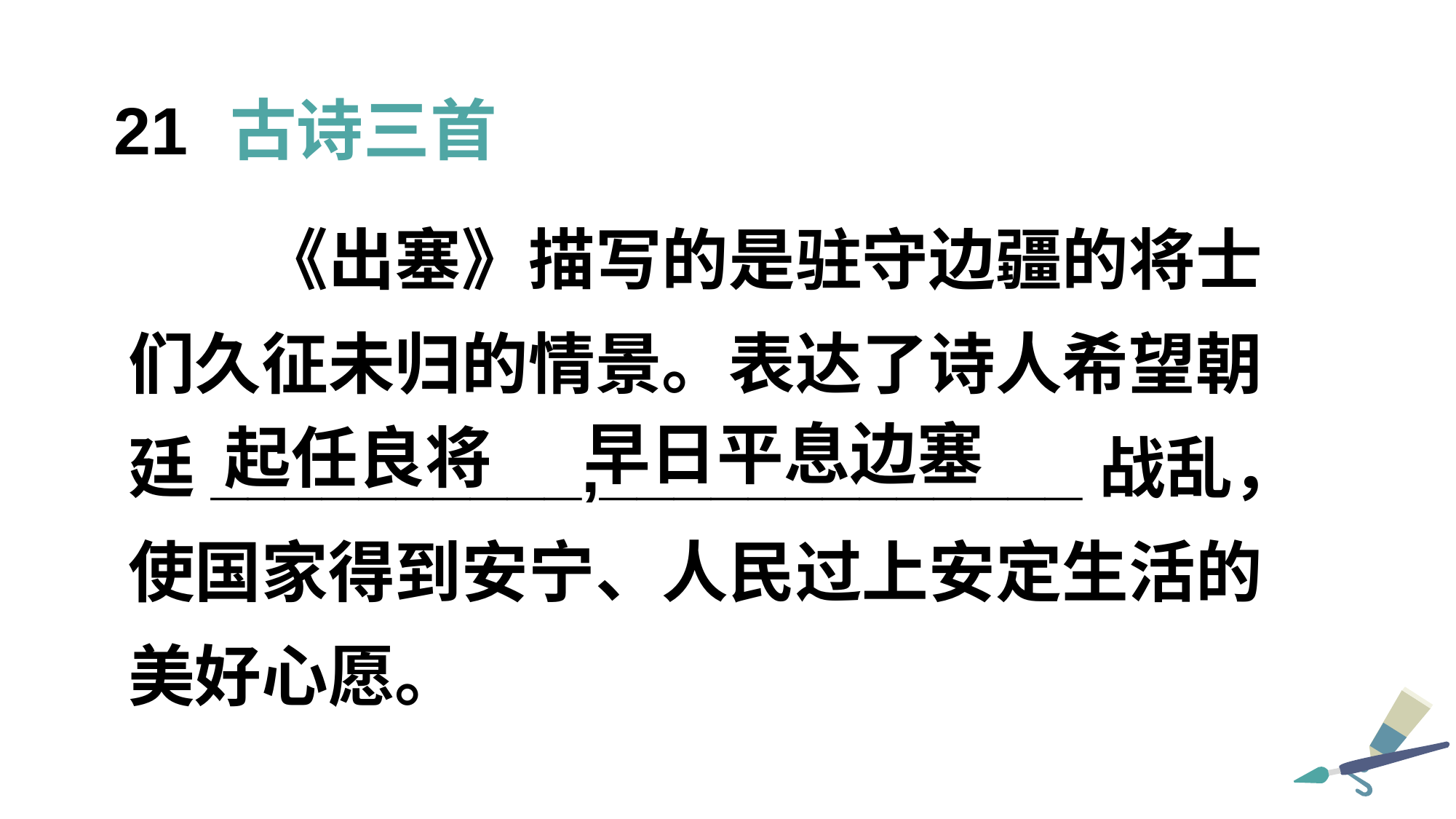

21
古诗三首
《出塞》描写的是驻守边疆的将士们久征未归的情景。表达了诗人希望朝廷__________,_____________战乱，使国家得到安宁、人民过上安定生活的美好心愿。
早日平息边塞
起任良将